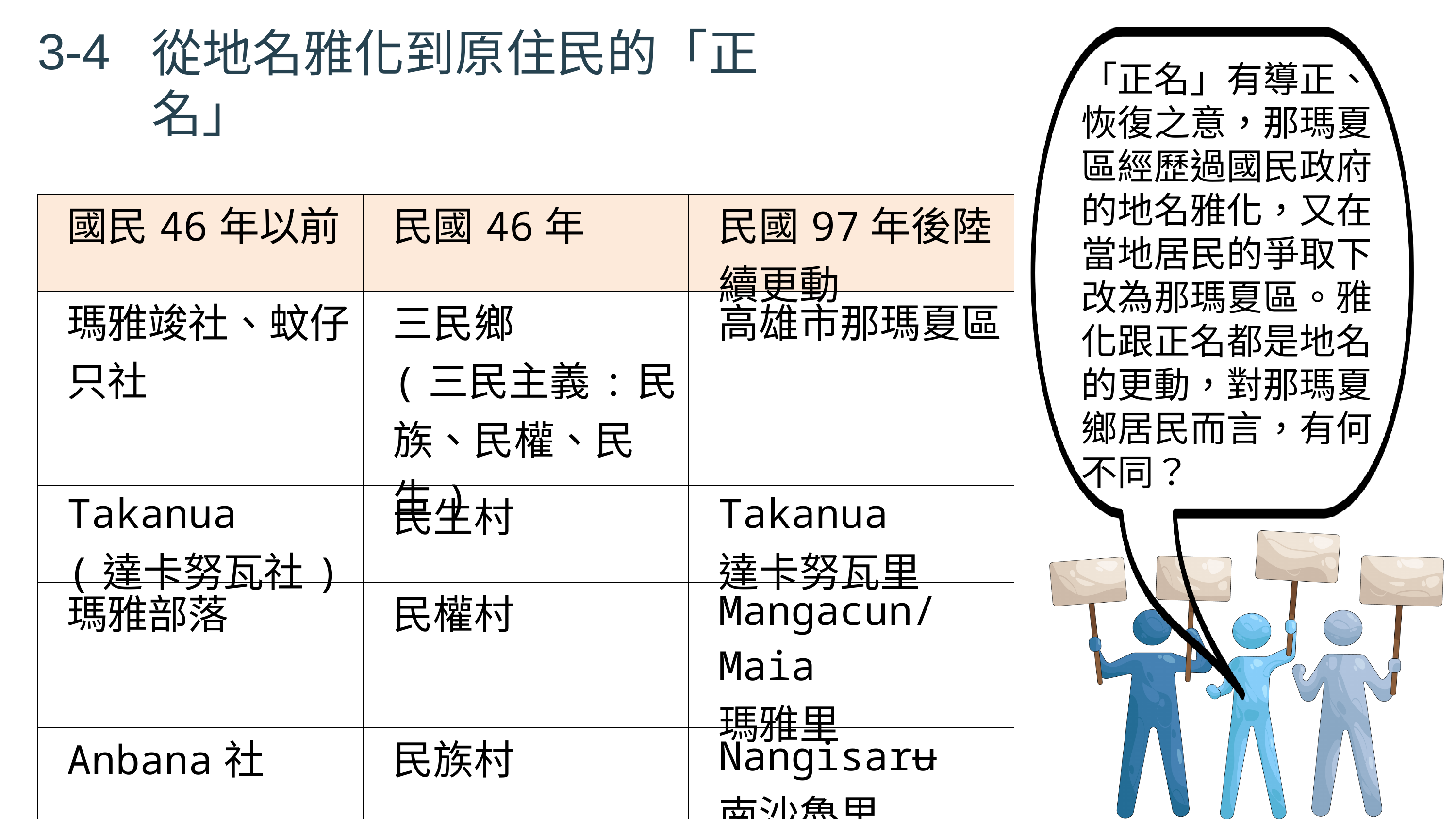

3-4
從地名雅化到原住民的「正名」

「正名」有導正、恢復之意，那瑪夏區經歷過國民政府的地名雅化，又在當地居民的爭取下改為那瑪夏區。雅化跟正名都是地名的更動，對那瑪夏鄉居民而言，有何不同？
| 國民46年以前 | 民國46年 | 民國97年後陸續更動 |
| --- | --- | --- |
| 瑪雅竣社、蚊仔只社 | 三民鄉 (三民主義:民族、民權、民生) | 高雄市那瑪夏區 |
| Takanua (達卡努瓦社) | 民生村 | Takanua 達卡努瓦里 |
| 瑪雅部落 | 民權村 | Mangacun/ Maia 瑪雅里 |
| Anbana社 | 民族村 | Nangisarʉ 南沙魯里 |